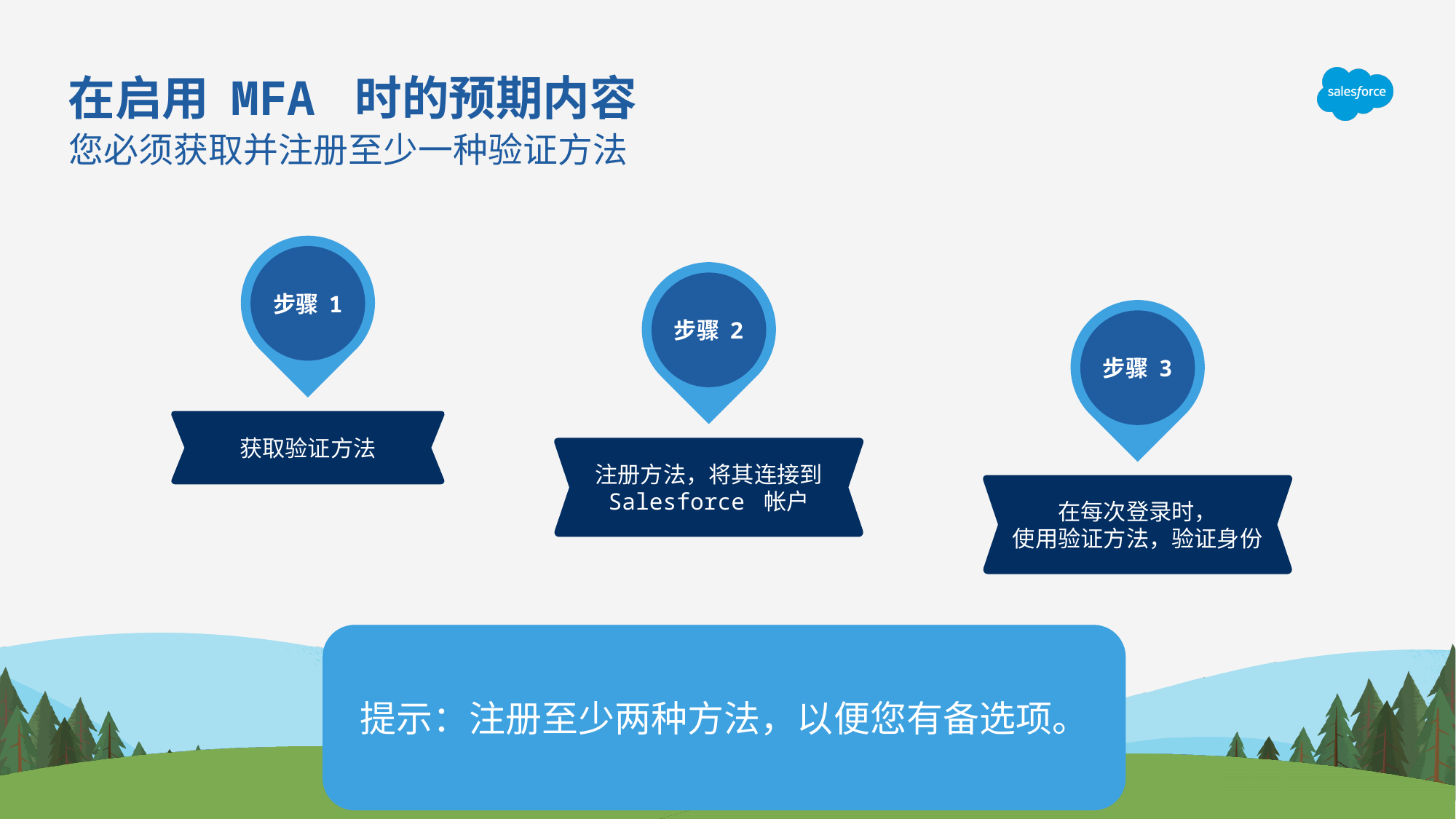

在启用 MFA 时的预期内容
您必须获取并注册至少一种验证方法

步骤 1

步骤 2

步骤 3
获取验证方法
注册方法，将其连接到 Salesforce 帐户
在每次登录时，
使用验证方法，验证身份
提示：注册至少两种方法，以便您有备选项。